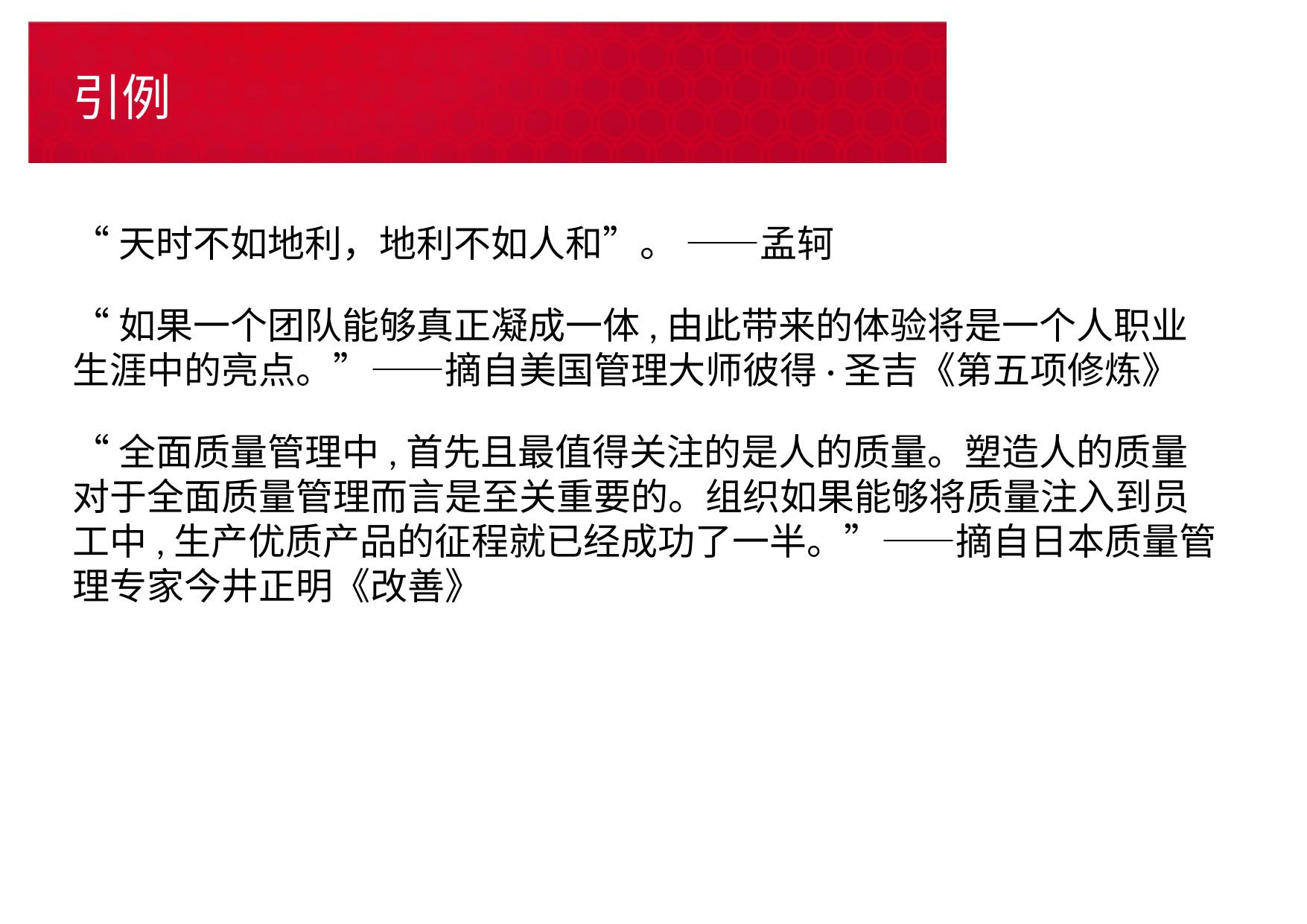

# 引例
“天时不如地利，地利不如人和”。 ——孟轲
“如果一个团队能够真正凝成一体,由此带来的体验将是一个人职业生涯中的亮点。”——摘自美国管理大师彼得·圣吉《第五项修炼》
“全面质量管理中,首先且最值得关注的是人的质量。塑造人的质量对于全面质量管理而言是至关重要的。组织如果能够将质量注入到员工中,生产优质产品的征程就已经成功了一半。”——摘自日本质量管理专家今井正明《改善》